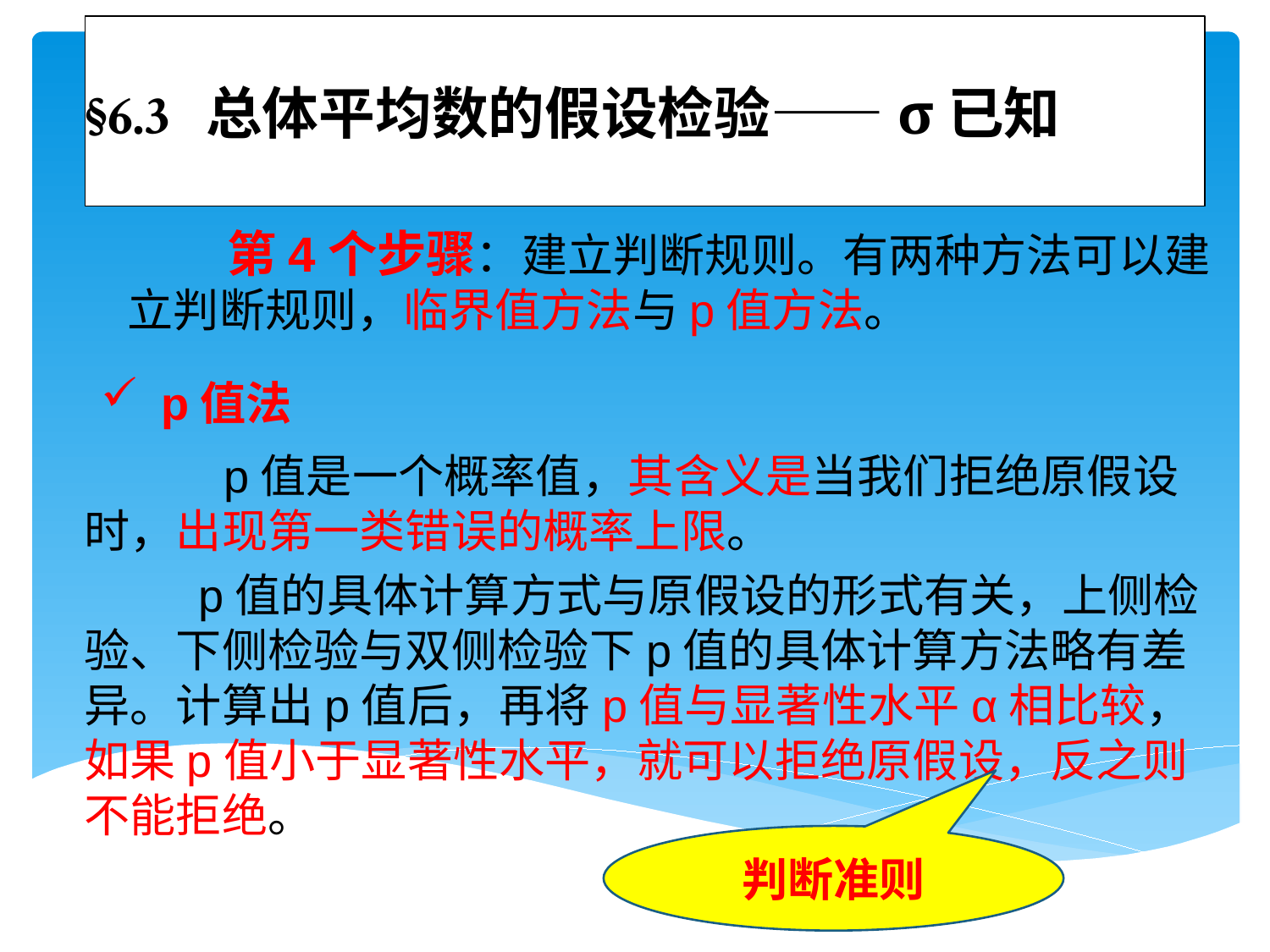

# §6.3  总体平均数的假设检验——σ已知
        第4个步骤：建立判断规则。有两种方法可以建立判断规则，临界值方法与p值方法。

 p值法
              p值是一个概率值，其含义是当我们拒绝原假设时，出现第一类错误的概率上限。
            p值的具体计算方式与原假设的形式有关，上侧检验、下侧检验与双侧检验下p值的具体计算方法略有差异。计算出p值后，再将p值与显著性水平α相比较，如果p值小于显著性水平，就可以拒绝原假设，反之则不能拒绝。

判断准则